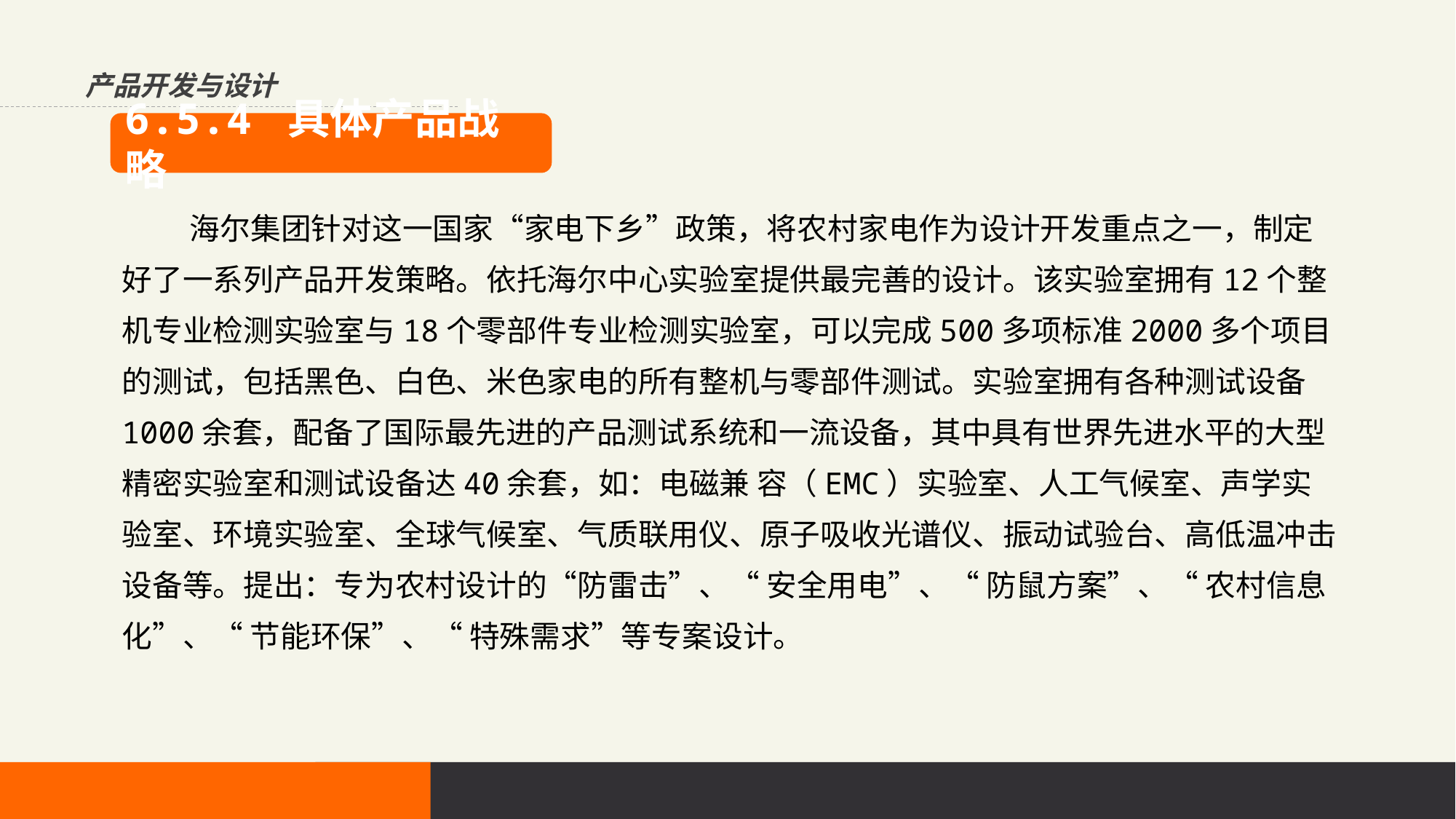

产品开发与设计
6.5.4 具体产品战略
         海尔集团针对这一国家“家电下乡”政策，将农村家电作为设计开发重点之一，制定好了一系列产品开发策略。依托海尔中心实验室提供最完善的设计。该实验室拥有12个整机专业检测实验室与18个零部件专业检测实验室，可以完成500多项标准2000多个项目的测试，包括黑色、白色、米色家电的所有整机与零部件测试。实验室拥有各种测试设备1000余套，配备了国际最先进的产品测试系统和一流设备，其中具有世界先进水平的大型精密实验室和测试设备达40余套，如：电磁兼 容（EMC）实验室、人工气候室、声学实验室、环境实验室、全球气候室、气质联用仪、原子吸收光谱仪、振动试验台、高低温冲击设备等。提出：专为农村设计的“防雷击”、“ 安全用电”、“ 防鼠方案”、“ 农村信息化”、“ 节能环保”、“ 特殊需求”等专案设计。